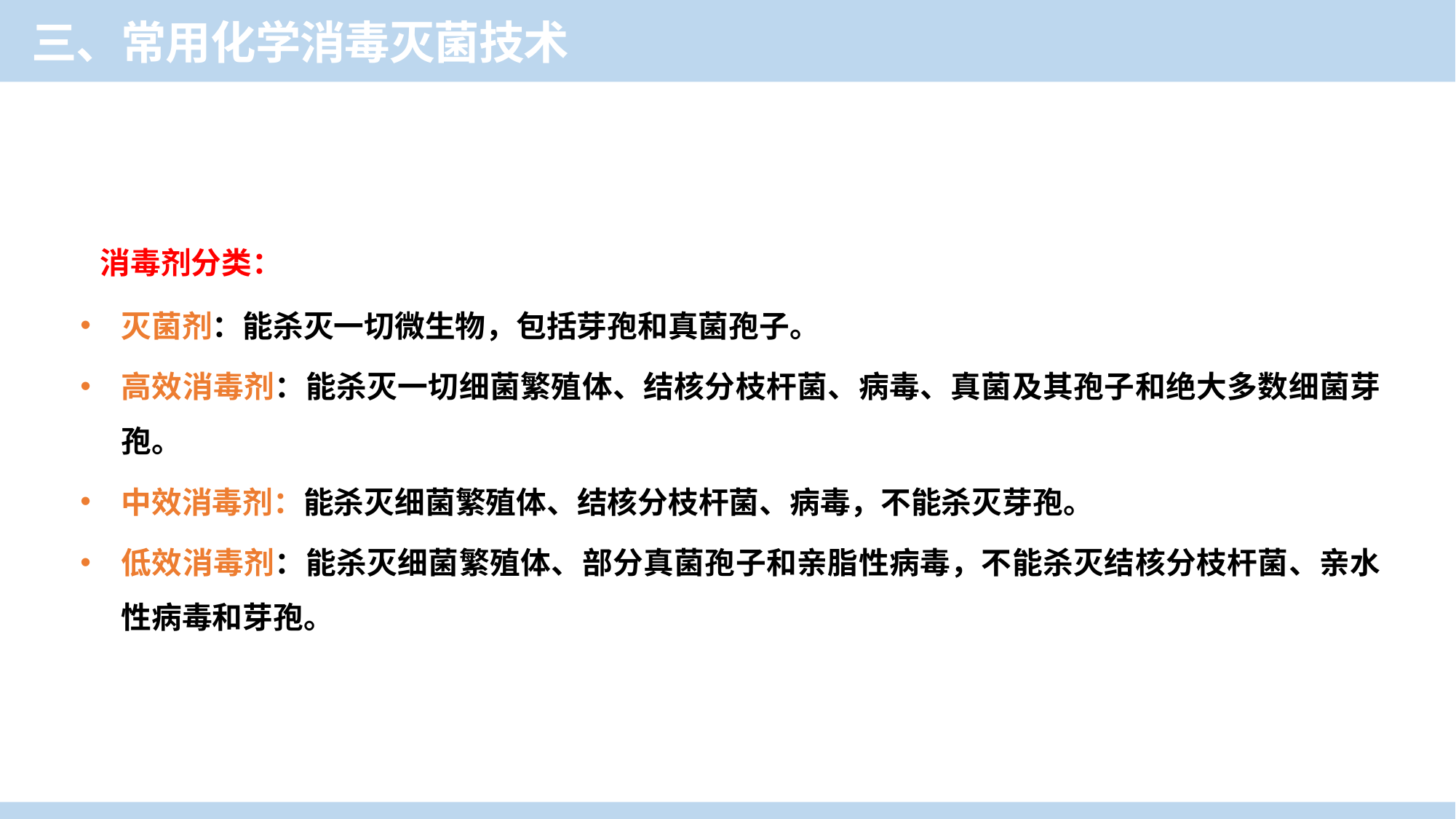

三、常用化学消毒灭菌技术
 消毒剂分类：
灭菌剂：能杀灭一切微生物，包括芽孢和真菌孢子。
高效消毒剂：能杀灭一切细菌繁殖体、结核分枝杆菌、病毒、真菌及其孢子和绝大多数细菌芽孢。
中效消毒剂：能杀灭细菌繁殖体、结核分枝杆菌、病毒，不能杀灭芽孢。
低效消毒剂：能杀灭细菌繁殖体、部分真菌孢子和亲脂性病毒，不能杀灭结核分枝杆菌、亲水性病毒和芽孢。